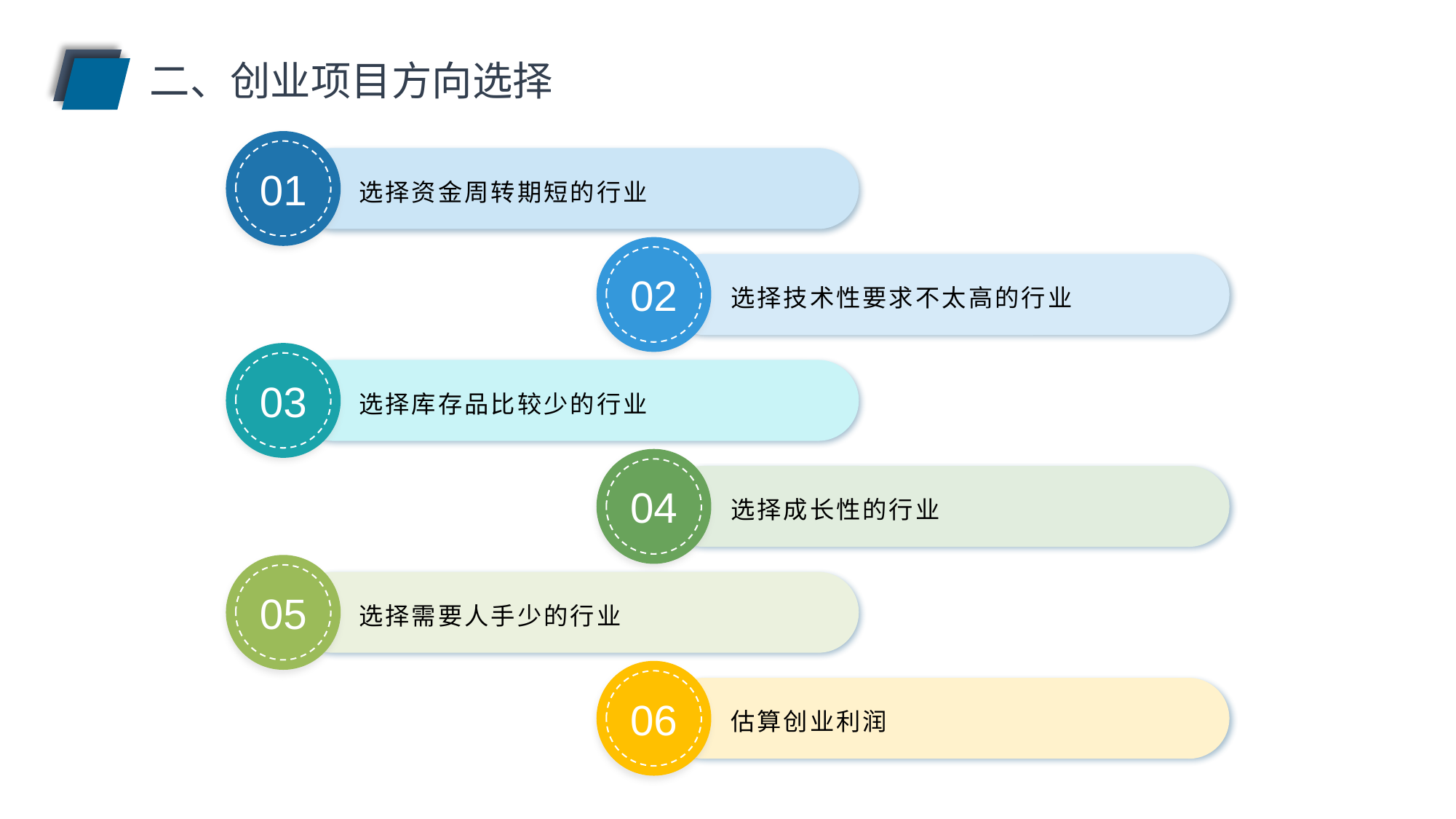

二、创业项目方向选择

01

选择资金周转期短的行业

02

选择技术性要求不太高的行业

03

选择库存品比较少的行业

04

选择成长性的行业

05

选择需要人手少的行业

06

估算创业利润